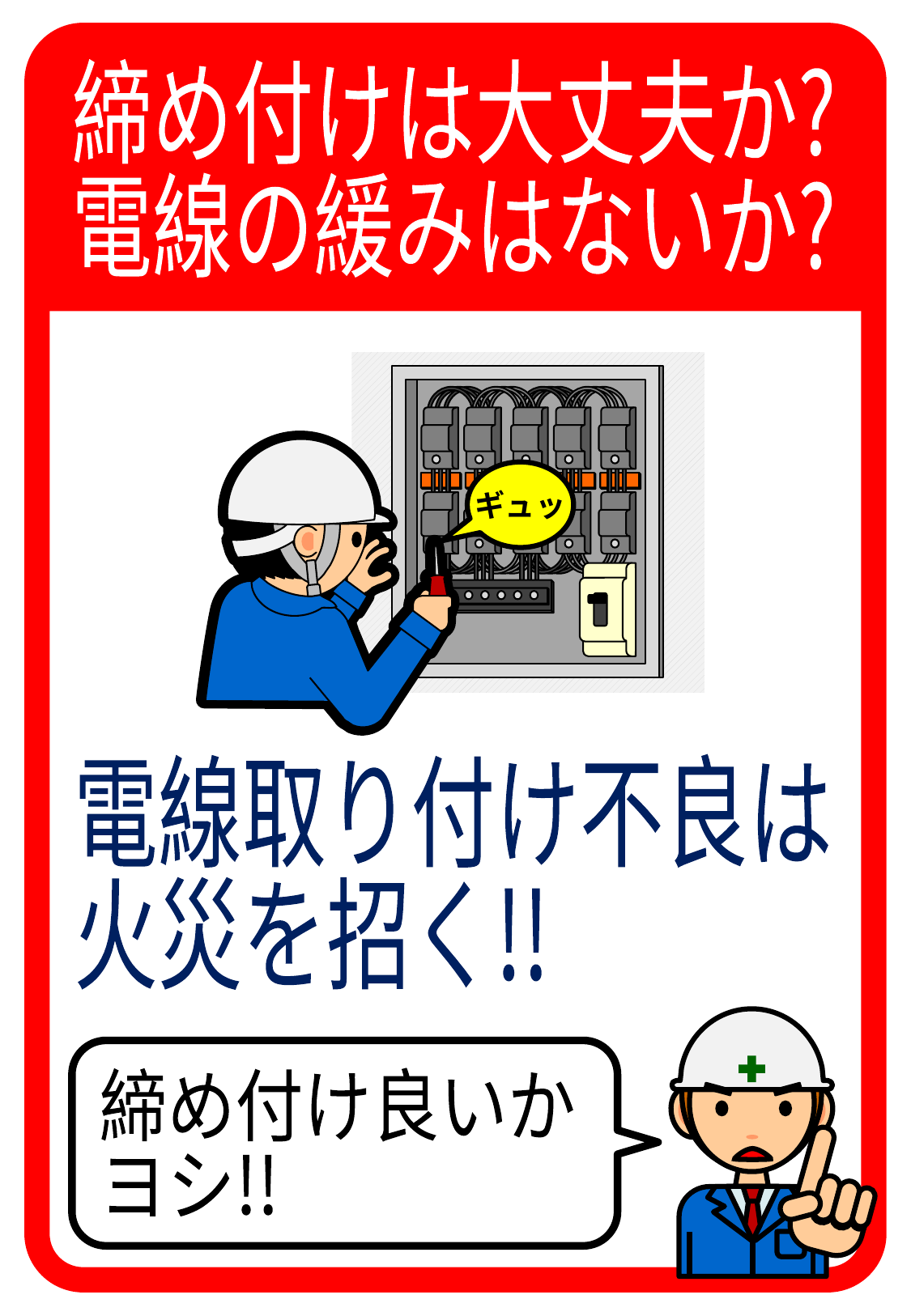

締め付けは大丈夫か?
電線の緩みはないか?

ギュッ
電線取り付け不良は
火災を招く!!

締め付け良いか
ヨシ!!